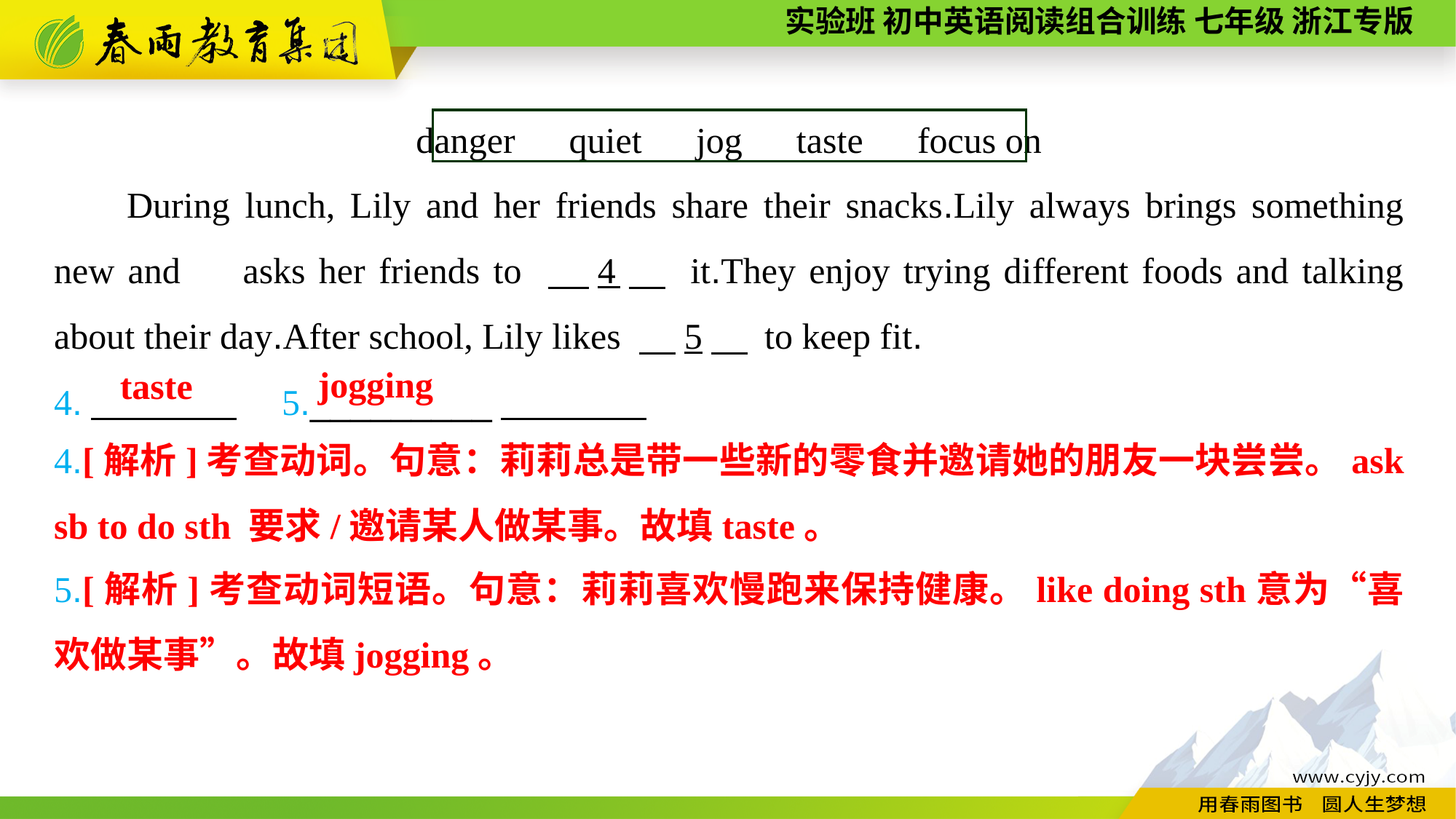

danger　quiet　jog　taste　focus on
During lunch, Lily and her friends share their snacks.Lily always brings something new and　asks her friends to 　4　 it.They enjoy trying different foods and talking about their day.After school, Lily likes 　5　 to keep fit.
4.　　　　　5._________

jogging
taste
4.[解析]考查动词。句意：莉莉总是带一些新的零食并邀请她的朋友一块尝尝。ask sb to do sth 要求/邀请某人做某事。故填taste。
5.[解析]考查动词短语。句意：莉莉喜欢慢跑来保持健康。like doing sth意为“喜欢做某事”。故填jogging。